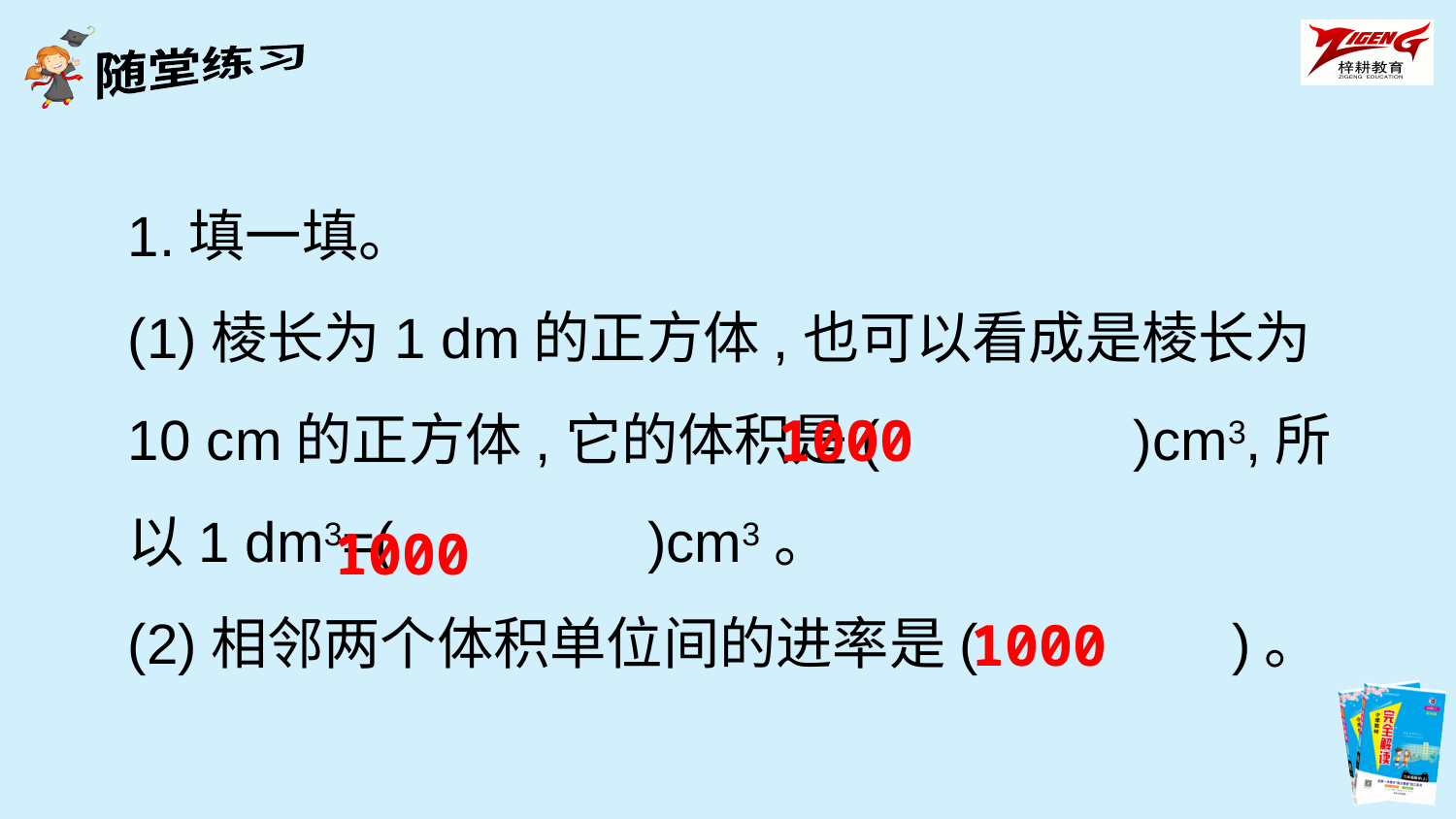

1.填一填。
(1)棱长为1 dm的正方体,也可以看成是棱长为10 cm的正方体,它的体积是(　　　　)cm3,所以1 dm3=(　　　　)cm3。
(2)相邻两个体积单位间的进率是(　　　　)。
1000
1000
1000